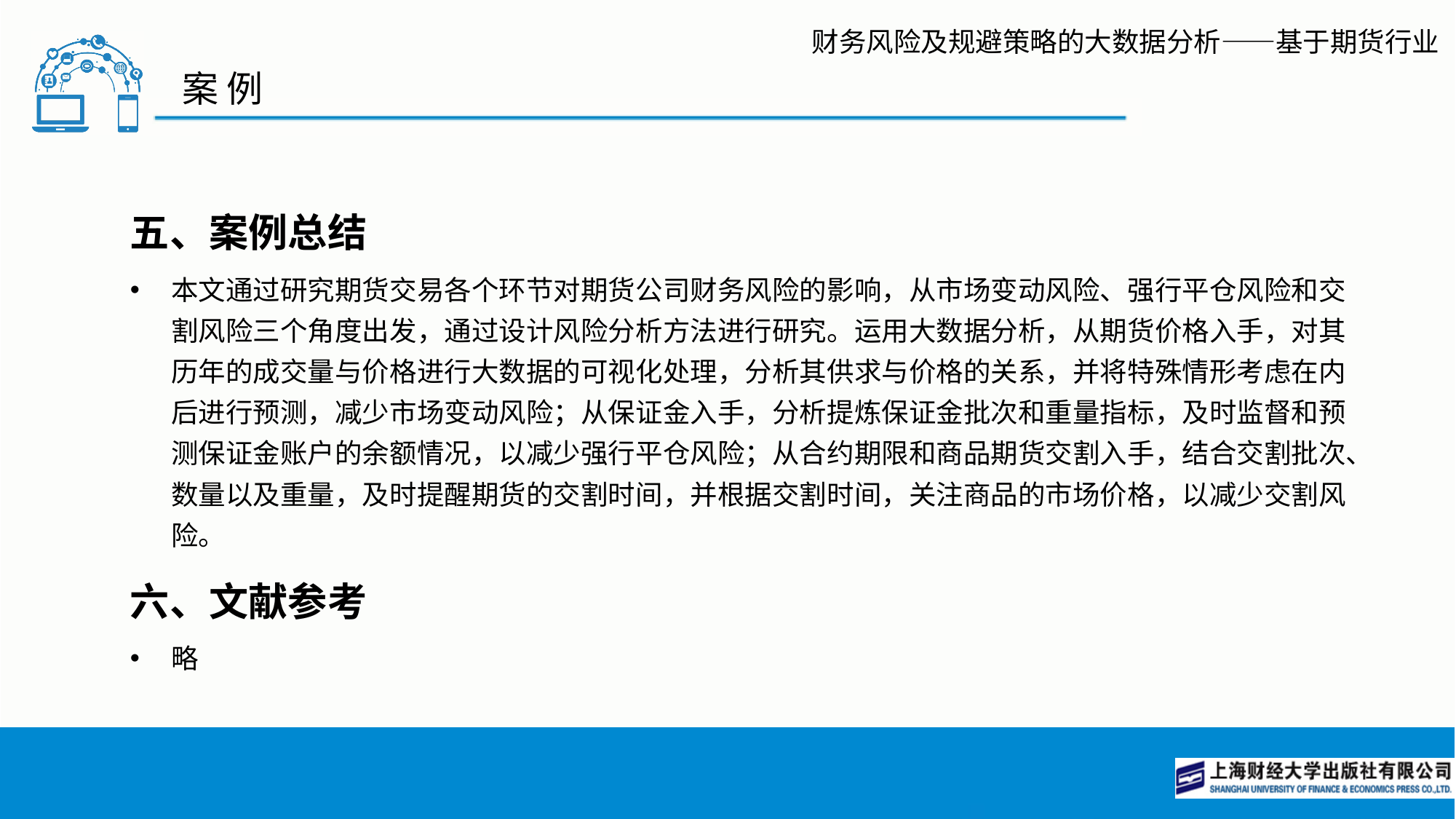

财务风险及规避策略的大数据分析——基于期货行业

# 案 例
五、案例总结
本文通过研究期货交易各个环节对期货公司财务风险的影响，从市场变动风险、强行平仓风险和交割风险三个角度出发，通过设计风险分析方法进行研究。运用大数据分析，从期货价格入手，对其历年的成交量与价格进行大数据的可视化处理，分析其供求与价格的关系，并将特殊情形考虑在内后进行预测，减少市场变动风险；从保证金入手，分析提炼保证金批次和重量指标，及时监督和预测保证金账户的余额情况，以减少强行平仓风险；从合约期限和商品期货交割入手，结合交割批次、数量以及重量，及时提醒期货的交割时间，并根据交割时间，关注商品的市场价格，以减少交割风险。
六、文献参考
略